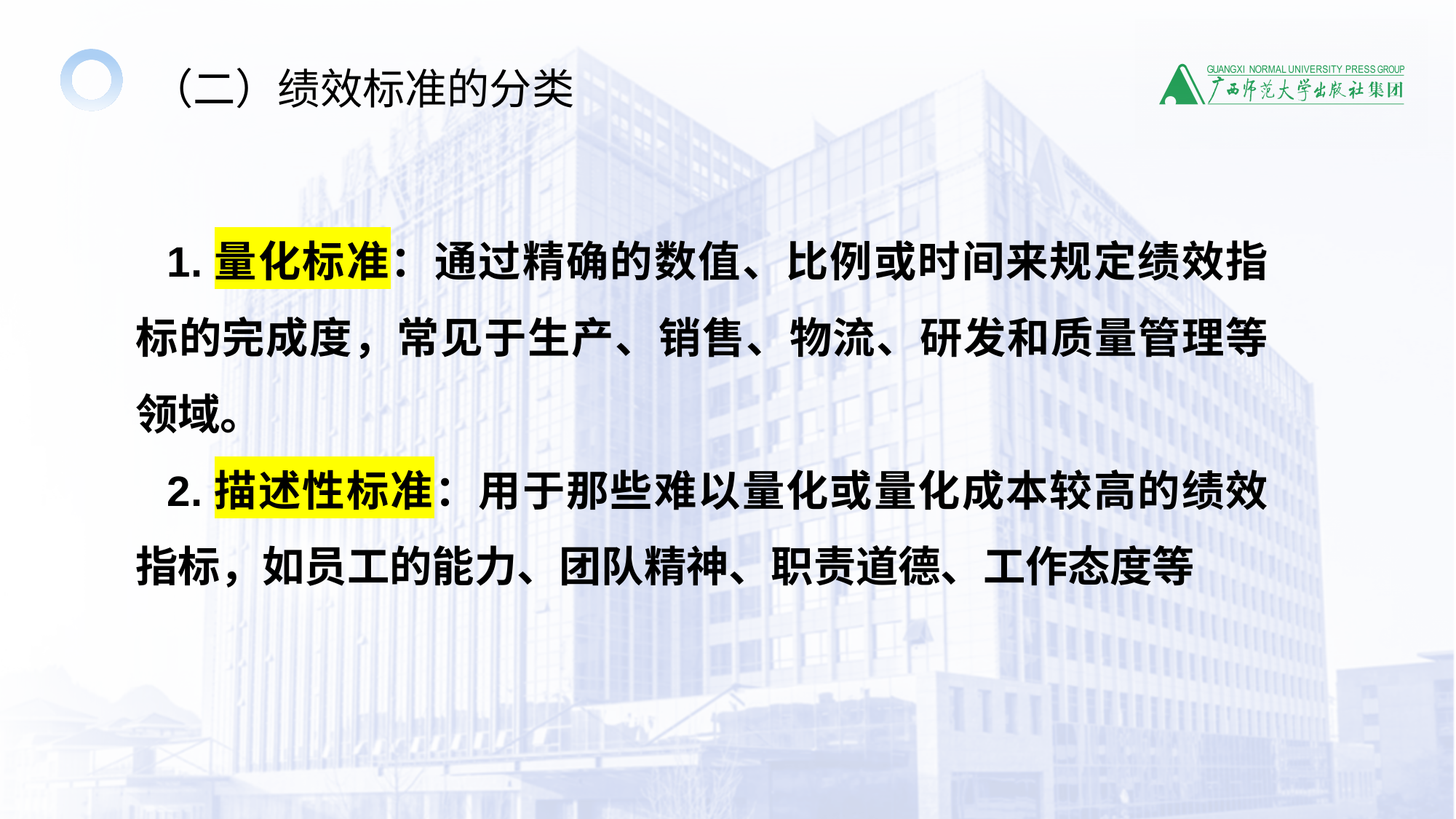

（二）绩效标准的分类

1.量化标准：通过精确的数值、比例或时间来规定绩效指标的完成度，常见于生产、销售、物流、研发和质量管理等领域。
2.描述性标准：用于那些难以量化或量化成本较高的绩效指标，如员工的能力、团队精神、职责道德、工作态度等